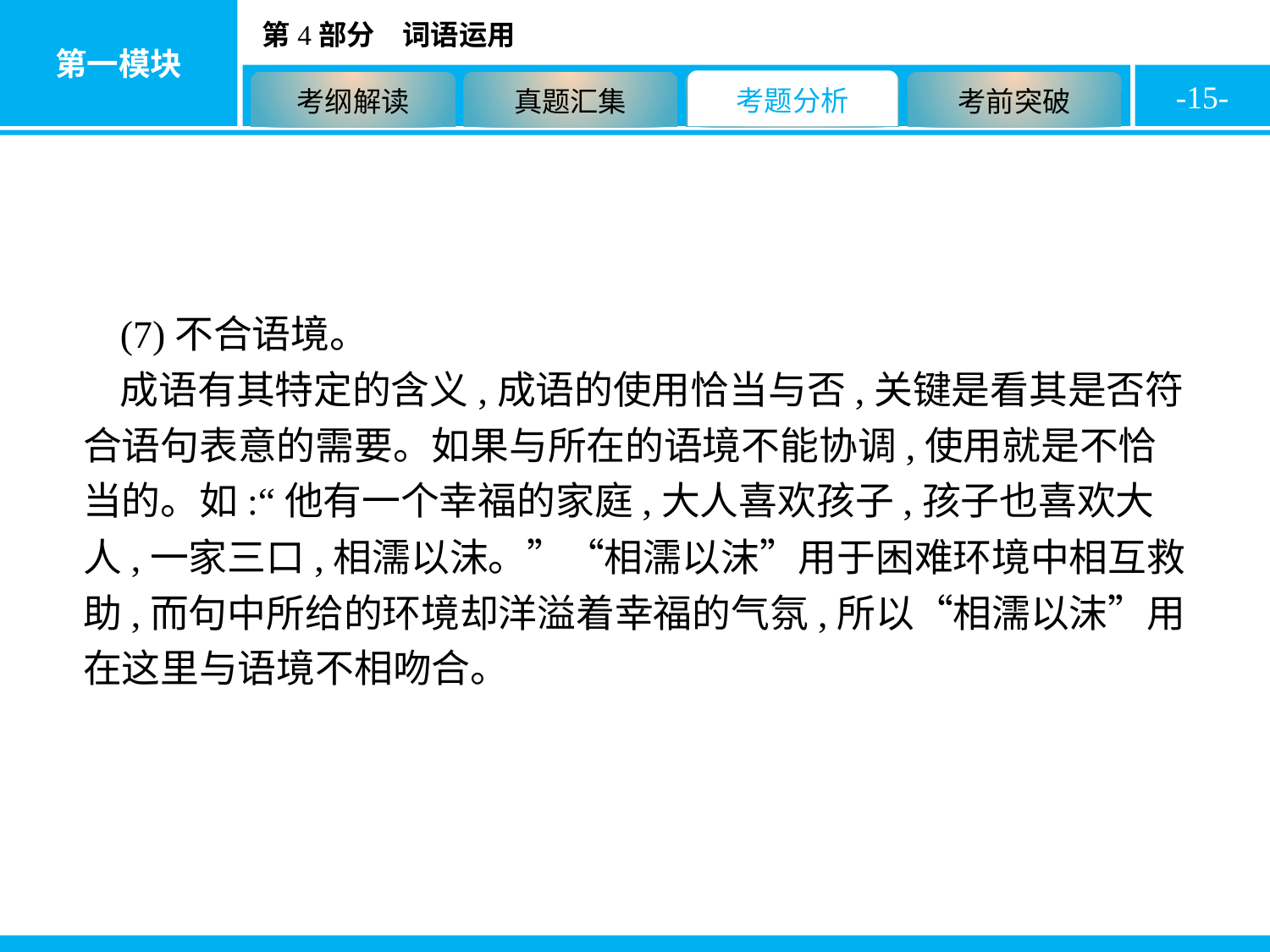

-15-
(7)不合语境。
成语有其特定的含义,成语的使用恰当与否,关键是看其是否符合语句表意的需要。如果与所在的语境不能协调,使用就是不恰当的。如:“他有一个幸福的家庭,大人喜欢孩子,孩子也喜欢大人,一家三口,相濡以沫。”“相濡以沫”用于困难环境中相互救助,而句中所给的环境却洋溢着幸福的气氛,所以“相濡以沫”用在这里与语境不相吻合。